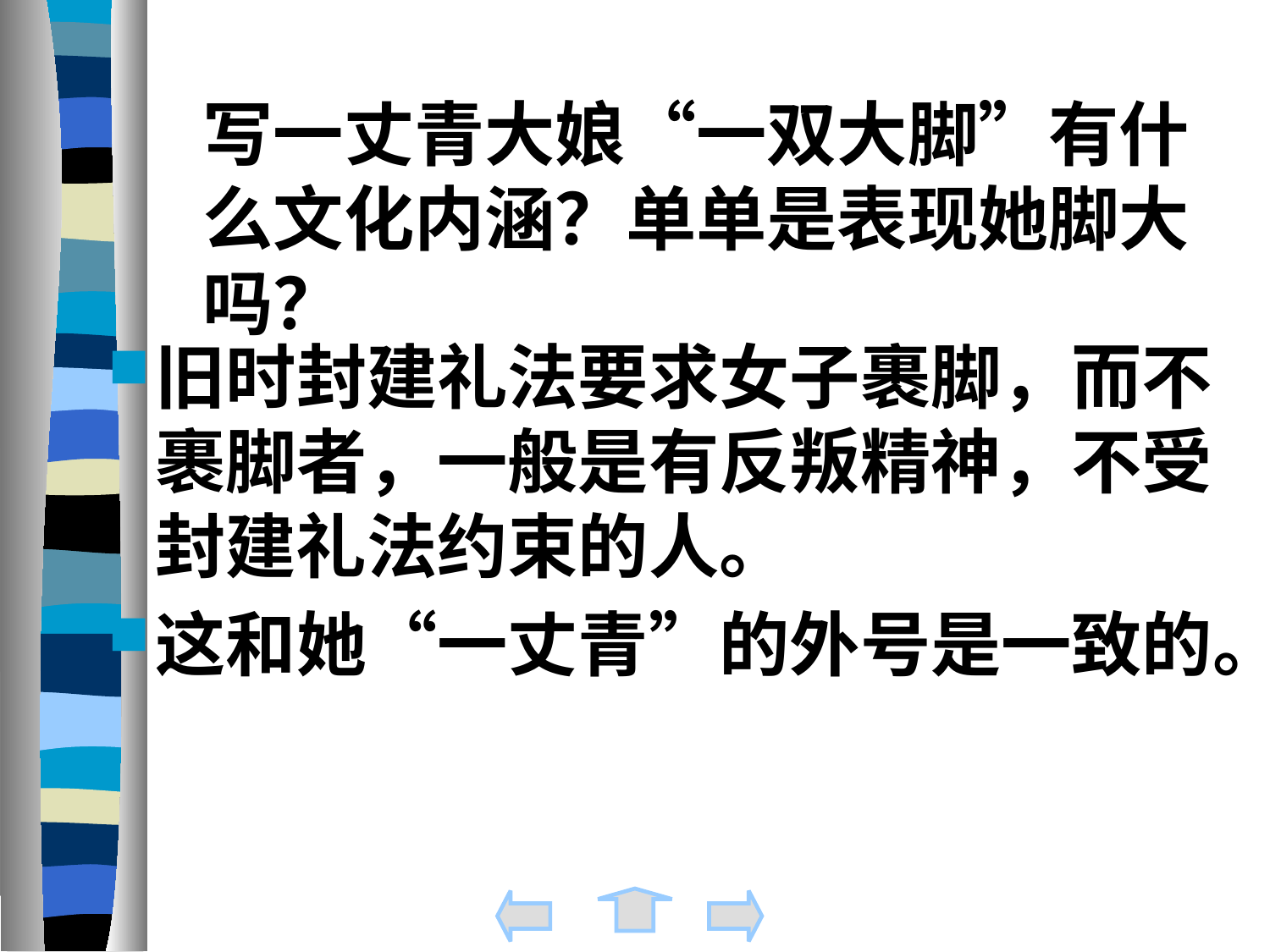

# 写一丈青大娘“一双大脚”有什么文化内涵？单单是表现她脚大吗？
旧时封建礼法要求女子裹脚，而不裹脚者，一般是有反叛精神，不受封建礼法约束的人。
这和她“一丈青”的外号是一致的。